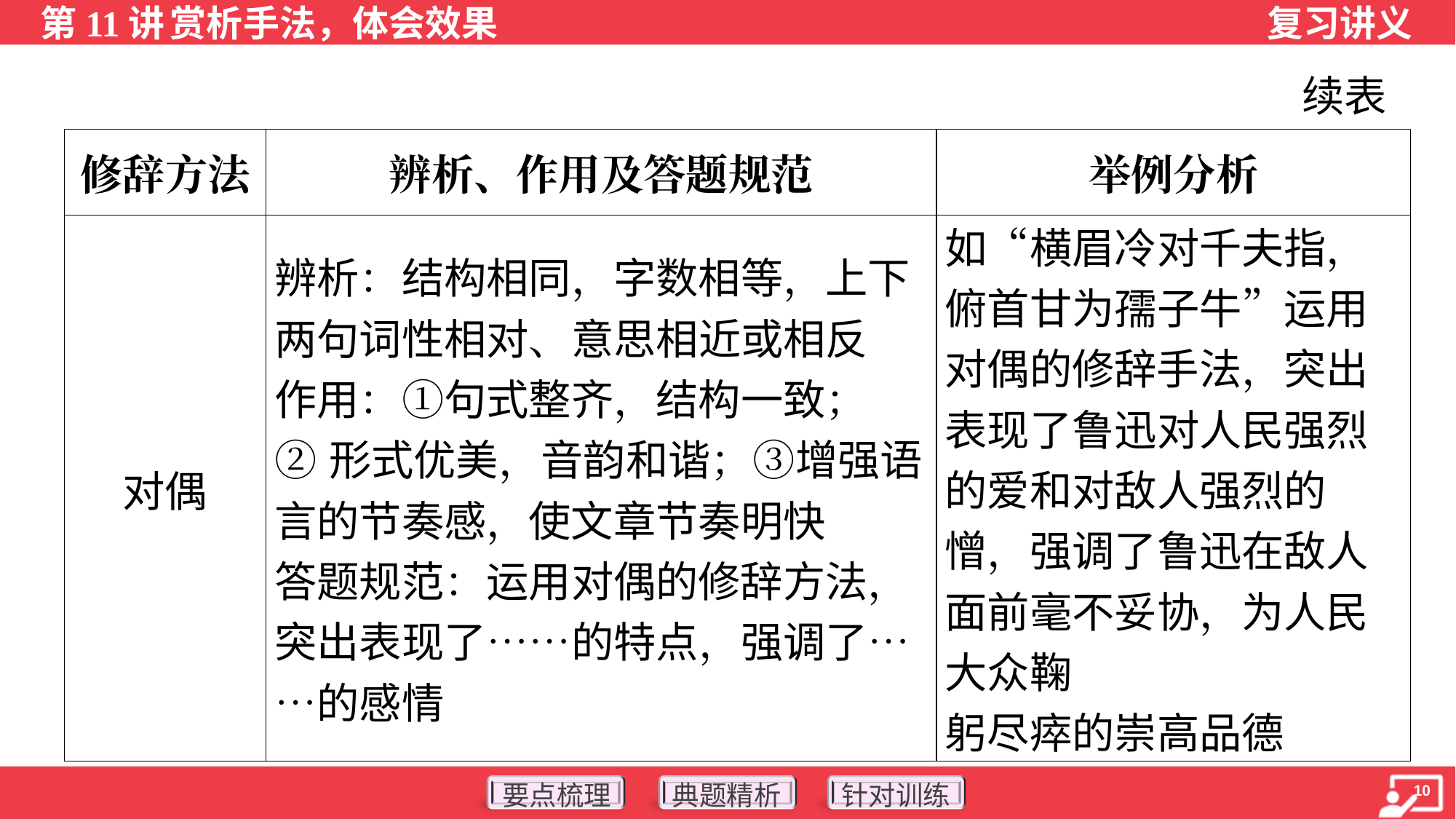

续表
| 修辞方法 | 辨析、作用及答题规范 | 举例分析 |
| --- | --- | --- |
| 对偶 | 辨析：结构相同，字数相等，上下两句词性相对、意思相近或相反 作用：①句式整齐，结构一致； ②形式优美，音韵和谐；③增强语言的节奏感，使文章节奏明快 答题规范：运用对偶的修辞方法，突出表现了……的特点，强调了……的感情 | 如“横眉冷对千夫指，俯首甘为孺子牛”运用对偶的修辞手法，突出表现了鲁迅对人民强烈的爱和对敌人强烈的憎，强调了鲁迅在敌人面前毫不妥协，为人民大众鞠 躬尽瘁的崇高品德 |